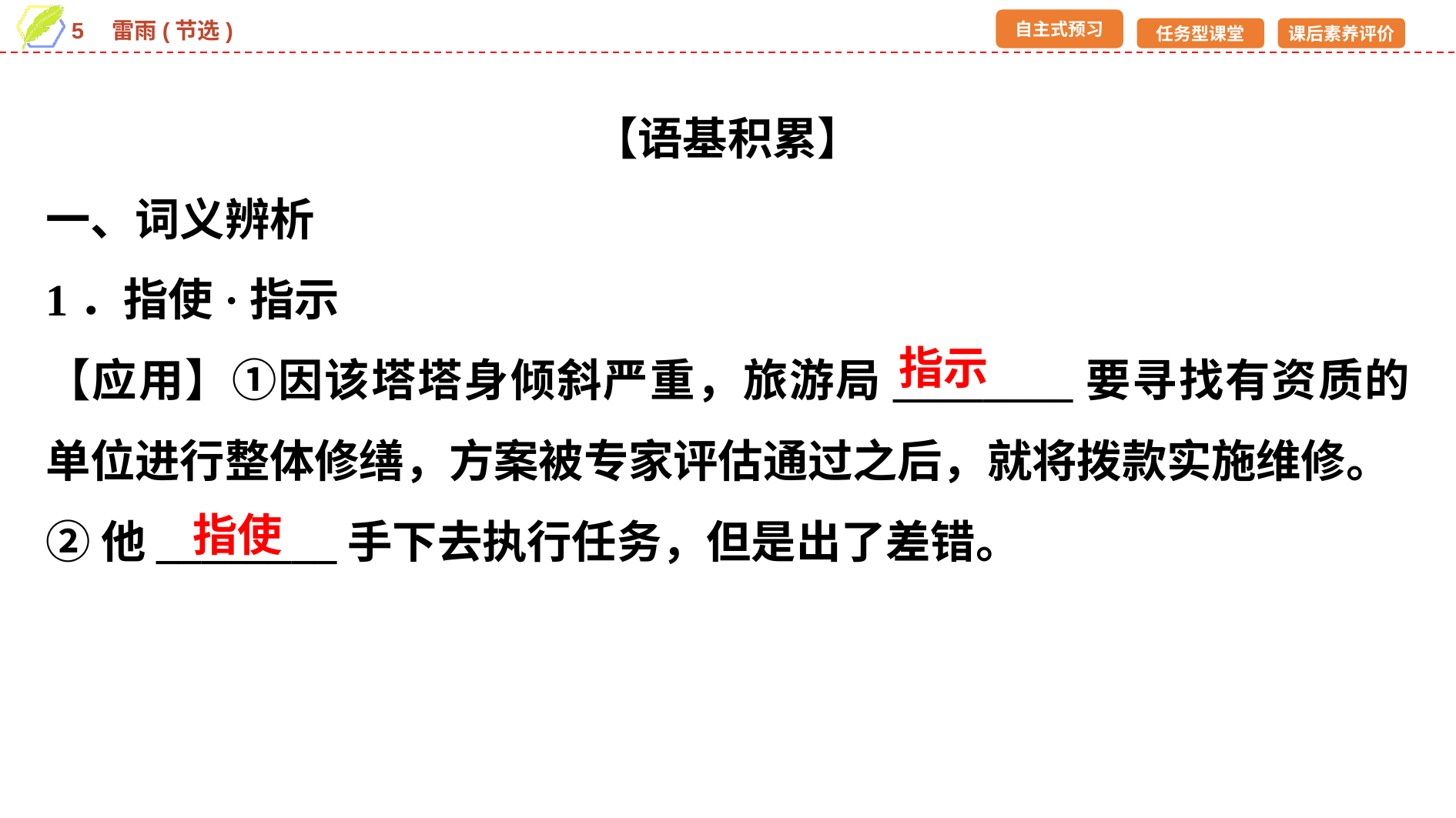

【语基积累】
一、词义辨析
1．指使·指示
【应用】①因该塔塔身倾斜严重，旅游局________要寻找有资质的单位进行整体修缮，方案被专家评估通过之后，就将拨款实施维修。
②他________手下去执行任务，但是出了差错。
指示
指使